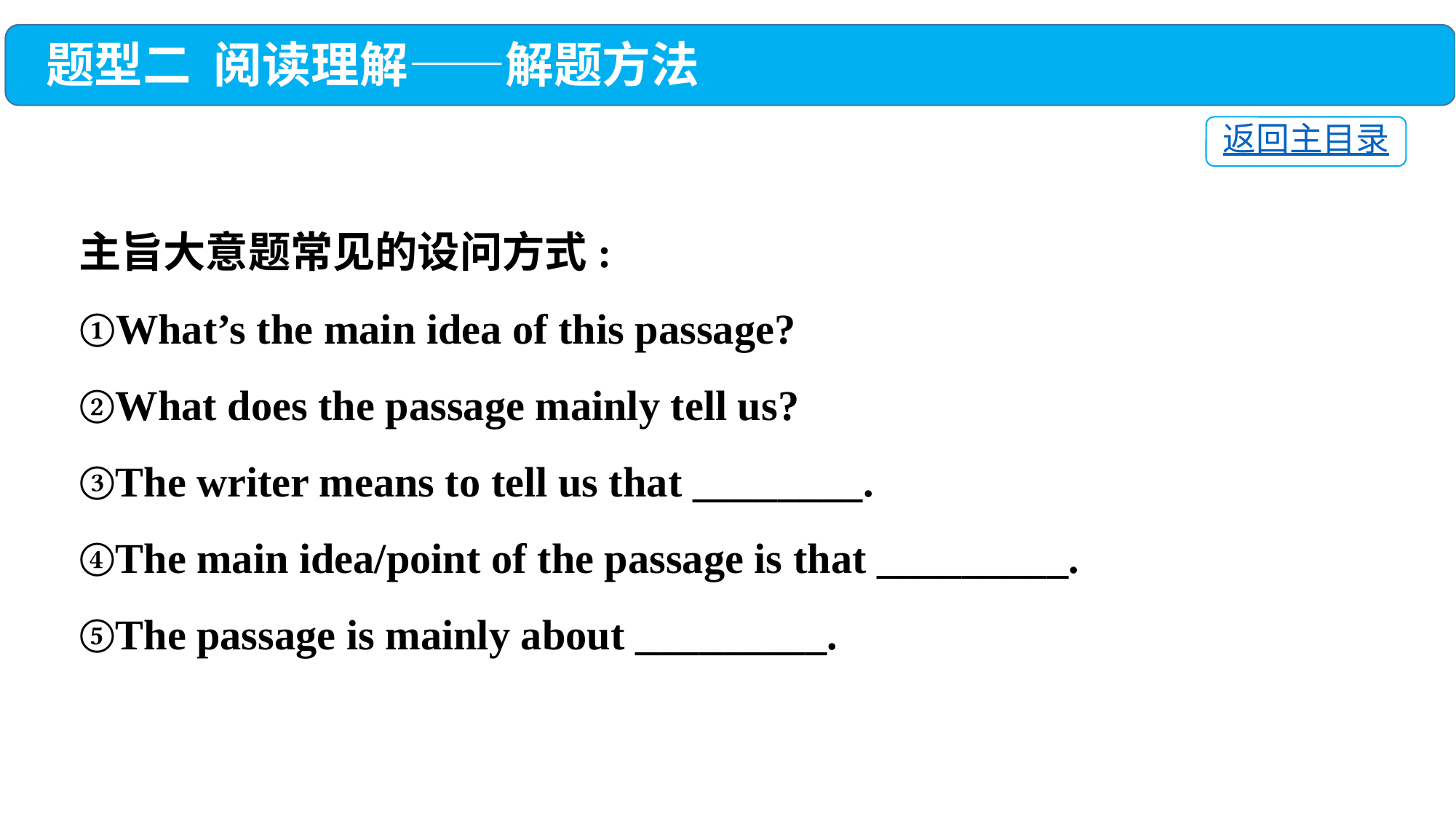

题型二  阅读理解——解题方法
返回主目录
主旨大意题常见的设问方式:
①What’s the main idea of this passage?
②What does the passage mainly tell us?
③The writer means to tell us that ________.
④The main idea/point of the passage is that _________.
⑤The passage is mainly about _________.